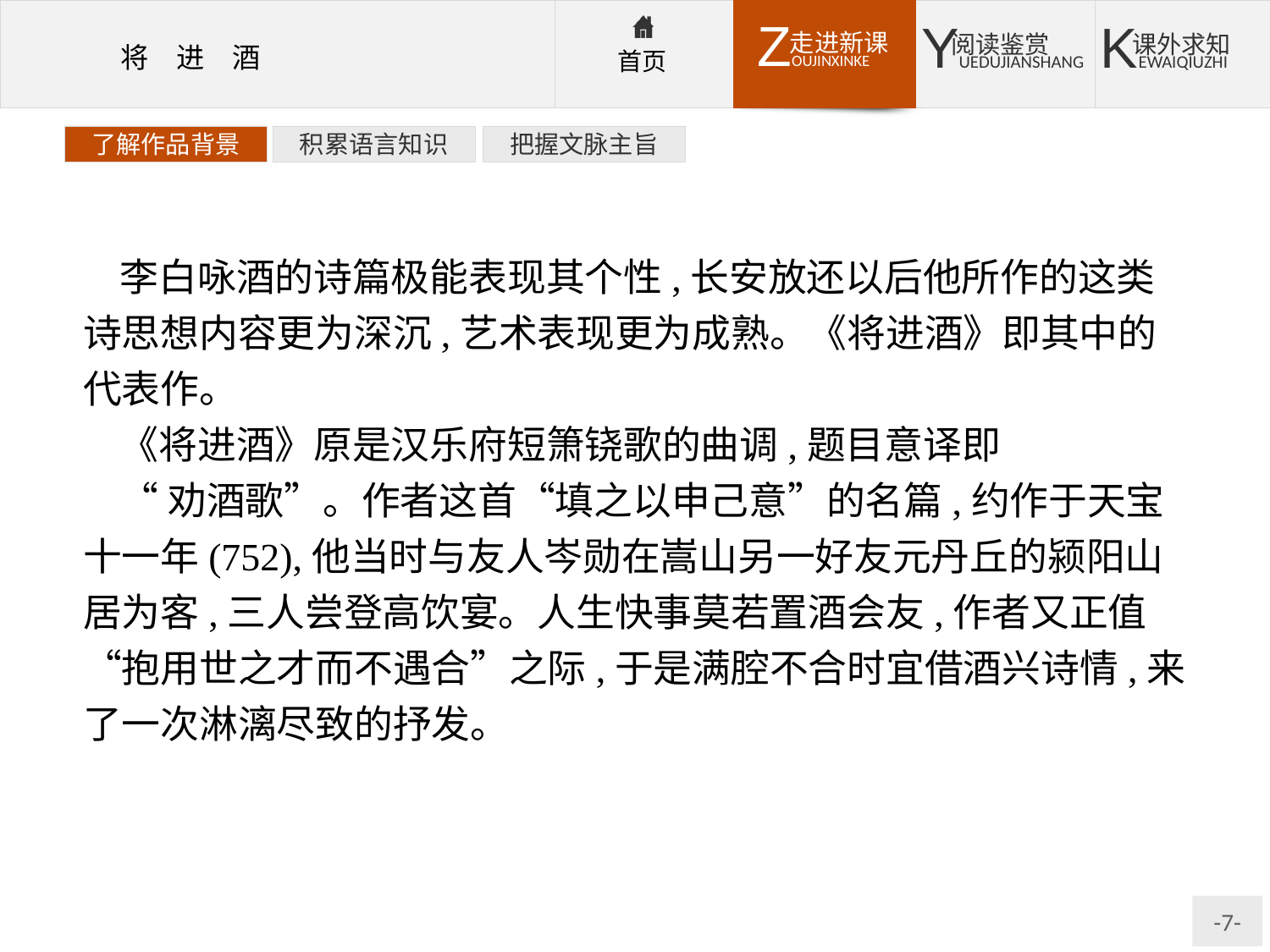

了解作品背景
积累语言知识
把握文脉主旨
李白咏酒的诗篇极能表现其个性,长安放还以后他所作的这类诗思想内容更为深沉,艺术表现更为成熟。《将进酒》即其中的代表作。
《将进酒》原是汉乐府短箫铙歌的曲调,题目意译即
“劝酒歌”。作者这首“填之以申己意”的名篇,约作于天宝十一年(752),他当时与友人岑勋在嵩山另一好友元丹丘的颍阳山居为客,三人尝登高饮宴。人生快事莫若置酒会友,作者又正值“抱用世之才而不遇合”之际,于是满腔不合时宜借酒兴诗情,来了一次淋漓尽致的抒发。